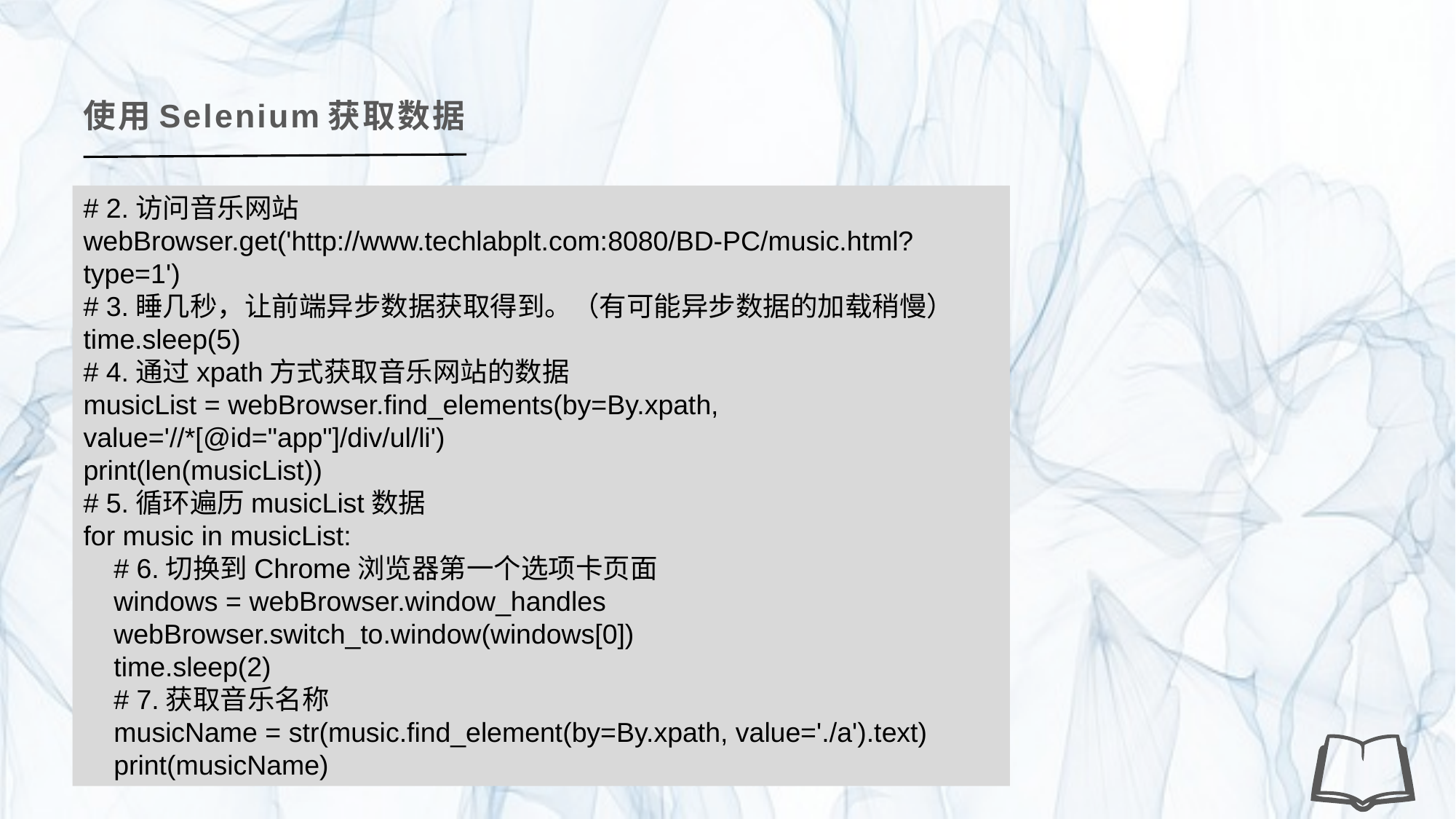

使用Selenium获取数据
# 2.访问音乐网站
webBrowser.get('http://www.techlabplt.com:8080/BD-PC/music.html?type=1')
# 3.睡几秒，让前端异步数据获取得到。（有可能异步数据的加载稍慢）
time.sleep(5)
# 4.通过xpath方式获取音乐网站的数据
musicList = webBrowser.find_elements(by=By.xpath, value='//*[@id="app"]/div/ul/li')
print(len(musicList))
# 5.循环遍历musicList数据
for music in musicList:
    # 6.切换到Chrome浏览器第一个选项卡页面
    windows = webBrowser.window_handles
    webBrowser.switch_to.window(windows[0])
    time.sleep(2)
    # 7.获取音乐名称
    musicName = str(music.find_element(by=By.xpath, value='./a').text)
    print(musicName)

32